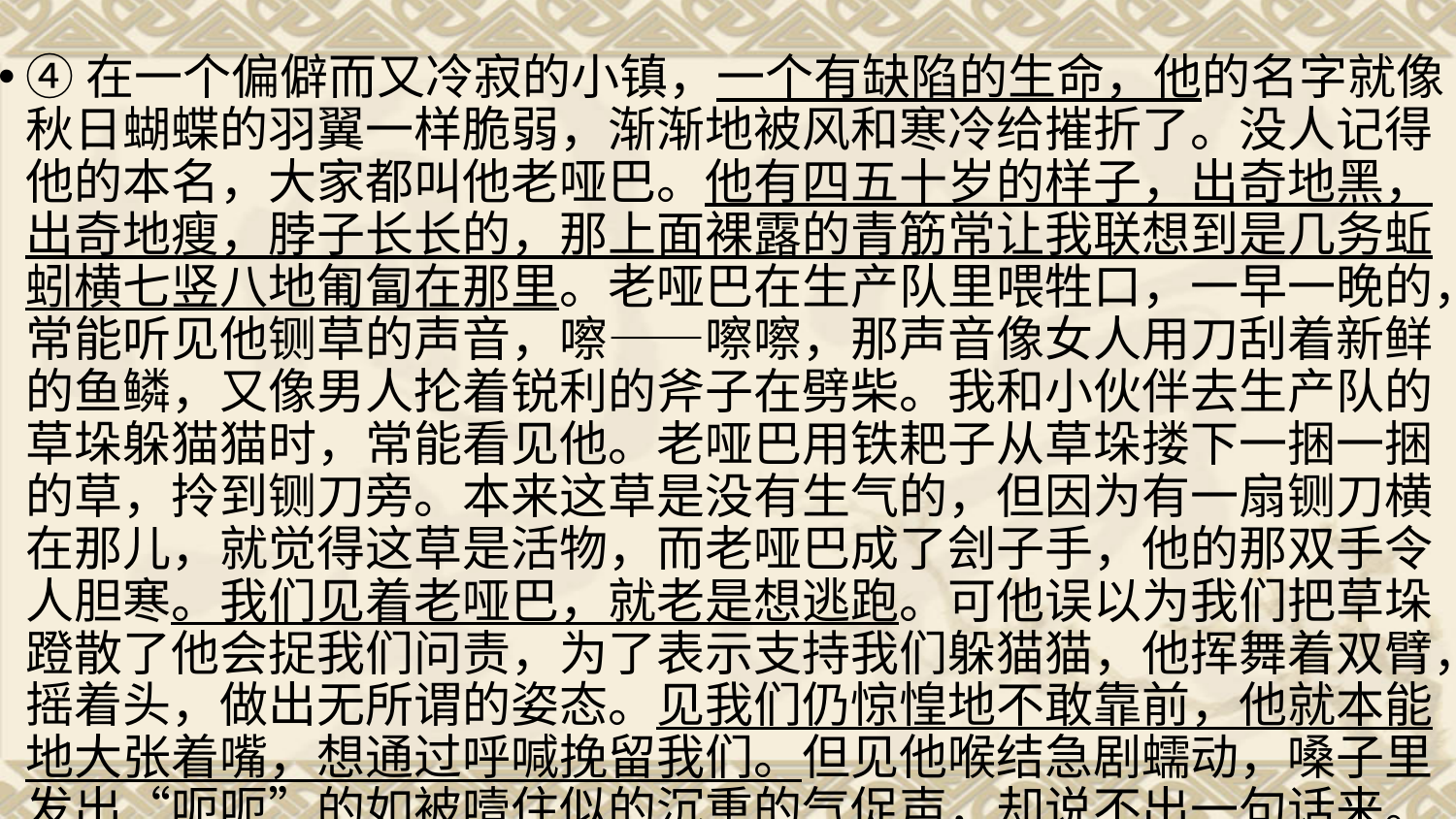

④在一个偏僻而又冷寂的小镇，一个有缺陷的生命，他的名字就像秋日蝴蝶的羽翼一样脆弱，渐渐地被风和寒冷给摧折了。没人记得他的本名，大家都叫他老哑巴。他有四五十岁的样子，出奇地黑，出奇地瘦，脖子长长的，那上面裸露的青筋常让我联想到是几务蚯蚓横七竖八地匍匐在那里。老哑巴在生产队里喂牲口，一早一晚的，常能听见他铡草的声音，嚓——嚓嚓，那声音像女人用刀刮着新鲜的鱼鳞，又像男人抡着锐利的斧子在劈柴。我和小伙伴去生产队的草垛躲猫猫时，常能看见他。老哑巴用铁耙子从草垛搂下一捆一捆的草，拎到铡刀旁。本来这草是没有生气的，但因为有一扇铡刀横在那儿，就觉得这草是活物，而老哑巴成了刽子手，他的那双手令人胆寒。我们见着老哑巴，就老是想逃跑。可他误以为我们把草垛蹬散了他会捉我们问责，为了表示支持我们躲猫猫，他挥舞着双臂，摇着头，做出无所谓的姿态。见我们仍惊惶地不敢靠前，他就本能地大张着嘴，想通过呼喊挽留我们。但见他喉结急剧蠕动，嗓子里发出“呃呃”的如被噎住似的沉重的气促声，却说不出一句话来。